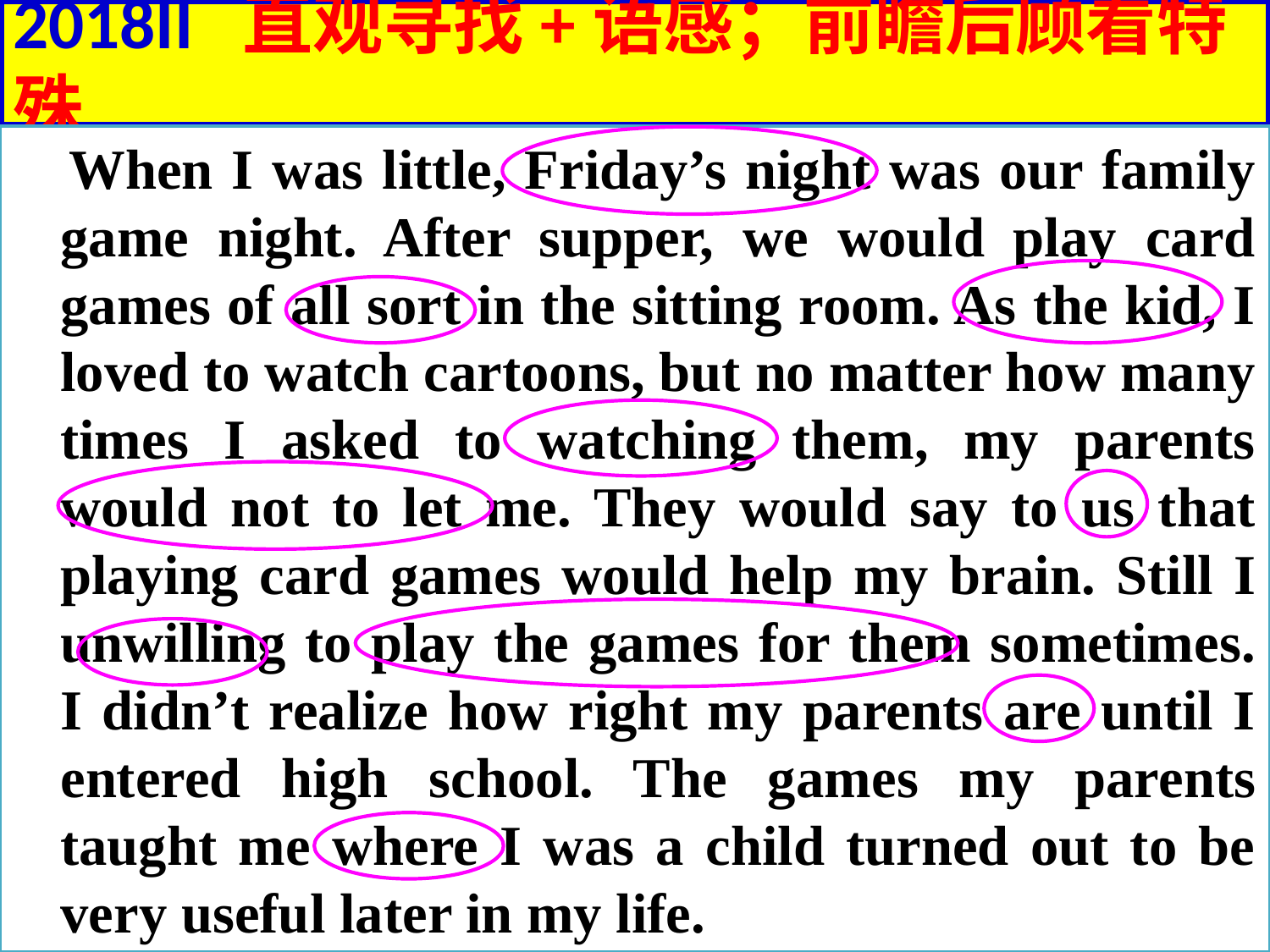

# 2018II  直观寻找+语感；前瞻后顾看特殊
   When I was little, Friday’s night was our family game night. After supper, we would play card games of all sort in the sitting room. As the kid, I loved to watch cartoons, but no matter how many times I asked to watching them, my parents would not to let me. They would say to us that playing card games would help my brain. Still I unwilling to play the games for them sometimes. I didn’t realize how right my parents are until I entered high school. The games my parents taught me where I was a child turned out to be very useful later in my life.